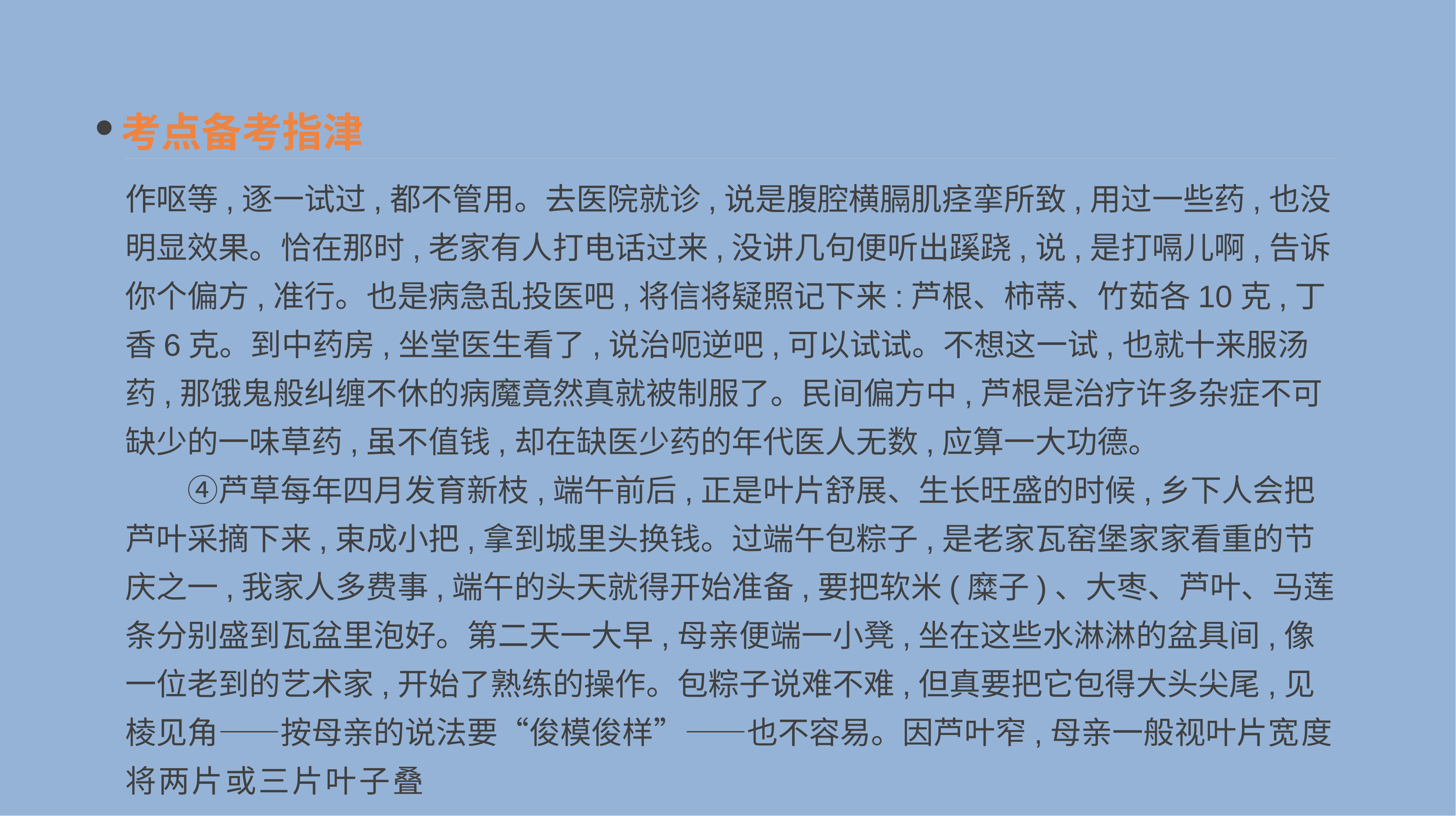

考点备考指津

作呕等,逐一试过,都不管用。去医院就诊,说是腹腔横膈肌痉挛所致,用过一些药,也没明显效果。恰在那时,老家有人打电话过来,没讲几句便听出蹊跷,说,是打嗝儿啊,告诉你个偏方,准行。也是病急乱投医吧,将信将疑照记下来:芦根、柿蒂、竹茹各10克,丁香6克。到中药房,坐堂医生看了,说治呃逆吧,可以试试。不想这一试,也就十来服汤药,那饿鬼般纠缠不休的病魔竟然真就被制服了。民间偏方中,芦根是治疗许多杂症不可缺少的一味草药,虽不值钱,却在缺医少药的年代医人无数,应算一大功德。
　　④芦草每年四月发育新枝,端午前后,正是叶片舒展、生长旺盛的时候,乡下人会把芦叶采摘下来,束成小把,拿到城里头换钱。过端午包粽子,是老家瓦窑堡家家看重的节庆之一,我家人多费事,端午的头天就得开始准备,要把软米(糜子)、大枣、芦叶、马莲条分别盛到瓦盆里泡好。第二天一大早,母亲便端一小凳,坐在这些水淋淋的盆具间,像一位老到的艺术家,开始了熟练的操作。包粽子说难不难,但真要把它包得大头尖尾,见棱见角——按母亲的说法要“俊模俊样”——也不容易。因芦叶窄,母亲一般视叶片宽度将两片或三片叶子叠